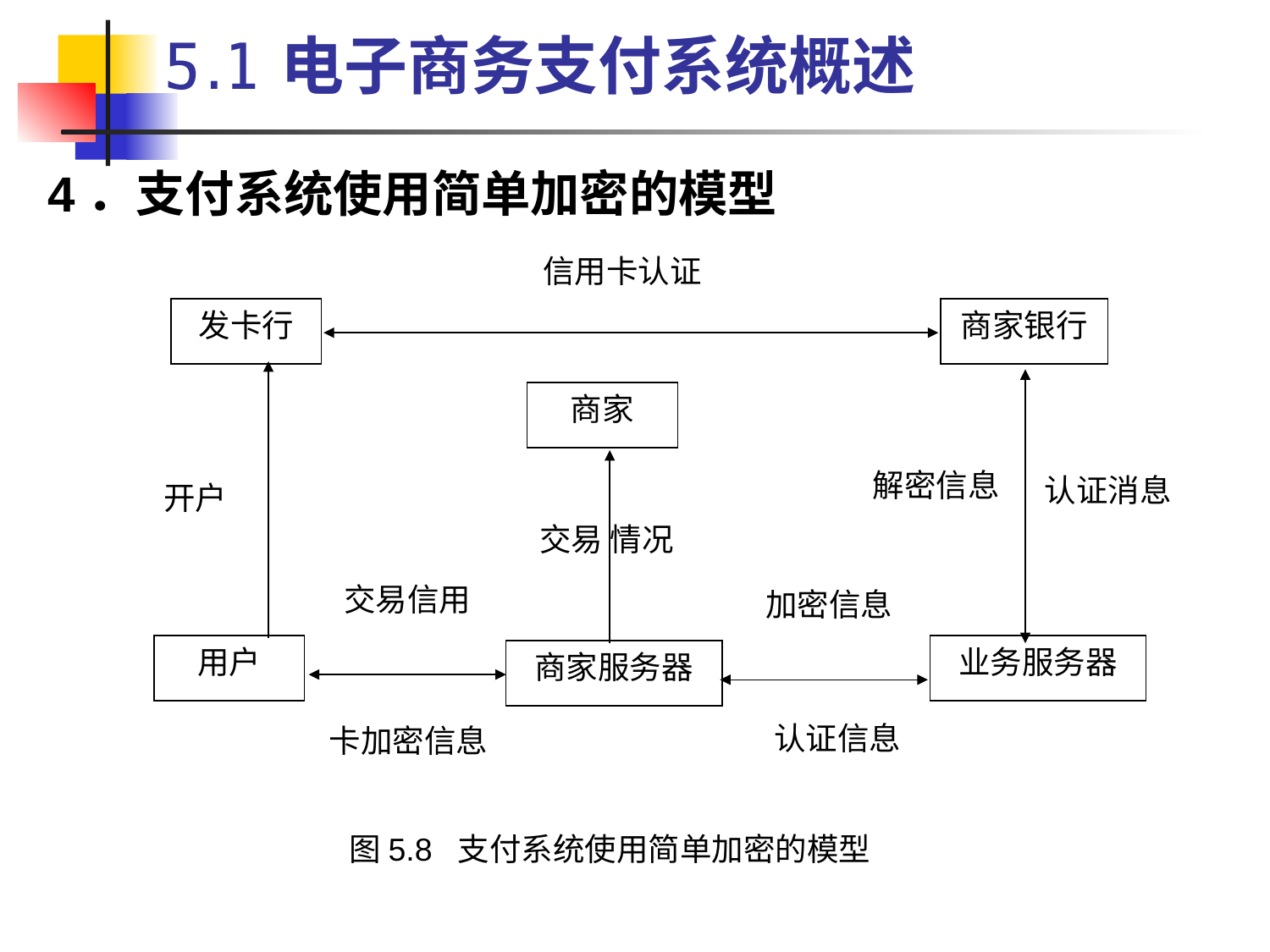

5.1电子商务支付系统概述
4．支付系统使用简单加密的模型
信用卡认证
发卡行
商家银行
商家
解密信息
认证消息
开户
交易 情况
交易信用
加密信息
用户
业务服务器
商家服务器
认证信息
卡加密信息
图5.8  支付系统使用简单加密的模型